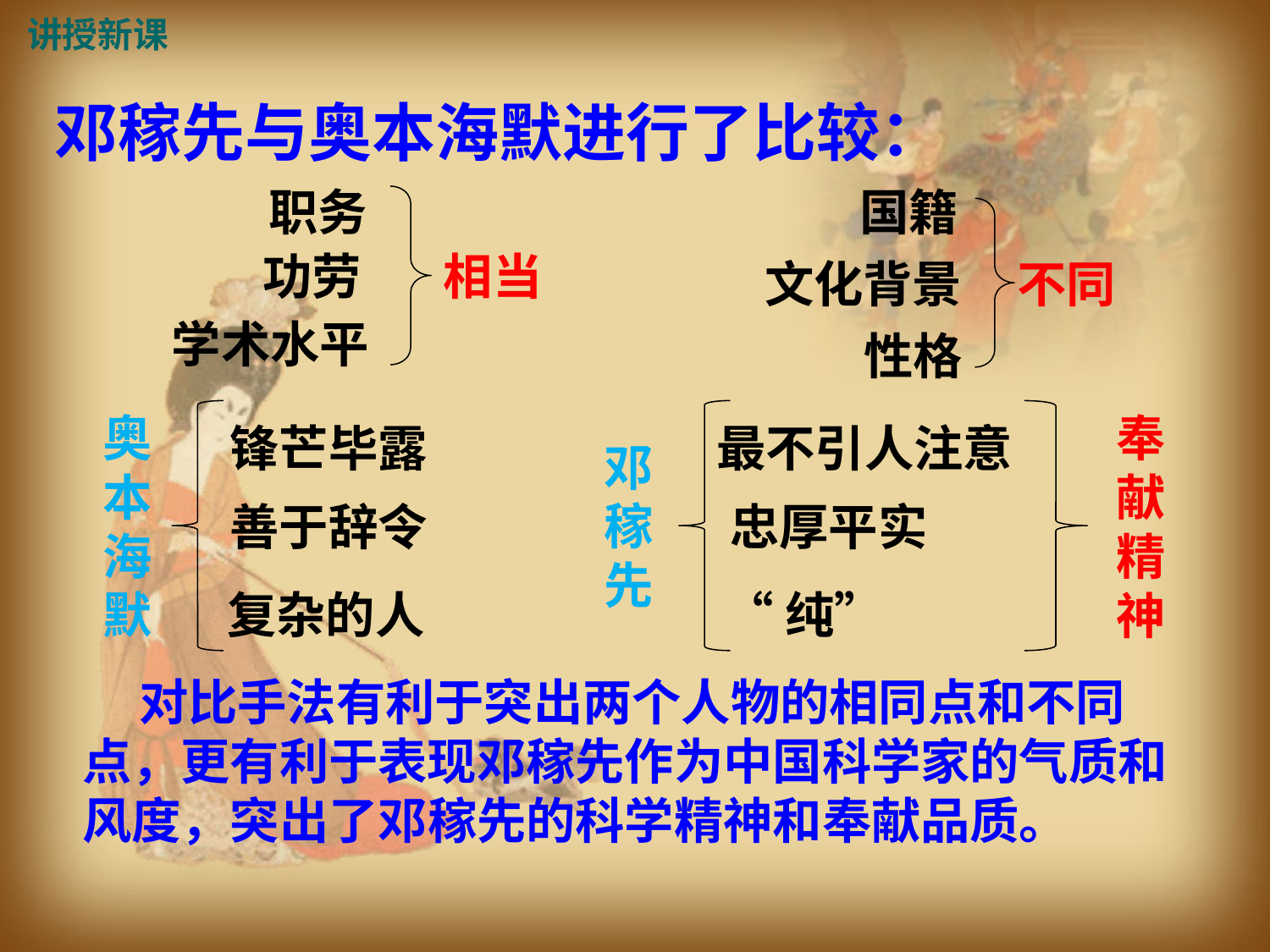

讲授新课
邓稼先与奥本海默进行了比较：
职务

功劳
相当
学术水平
国籍

文化背景
不同
性格
奥本海默

奉献精神
锋芒毕露
最不引人注意
邓稼先
善于辞令
忠厚平实
复杂的人
“纯”
    对比手法有利于突出两个人物的相同点和不同点，更有利于表现邓稼先作为中国科学家的气质和风度，突出了邓稼先的科学精神和奉献品质。